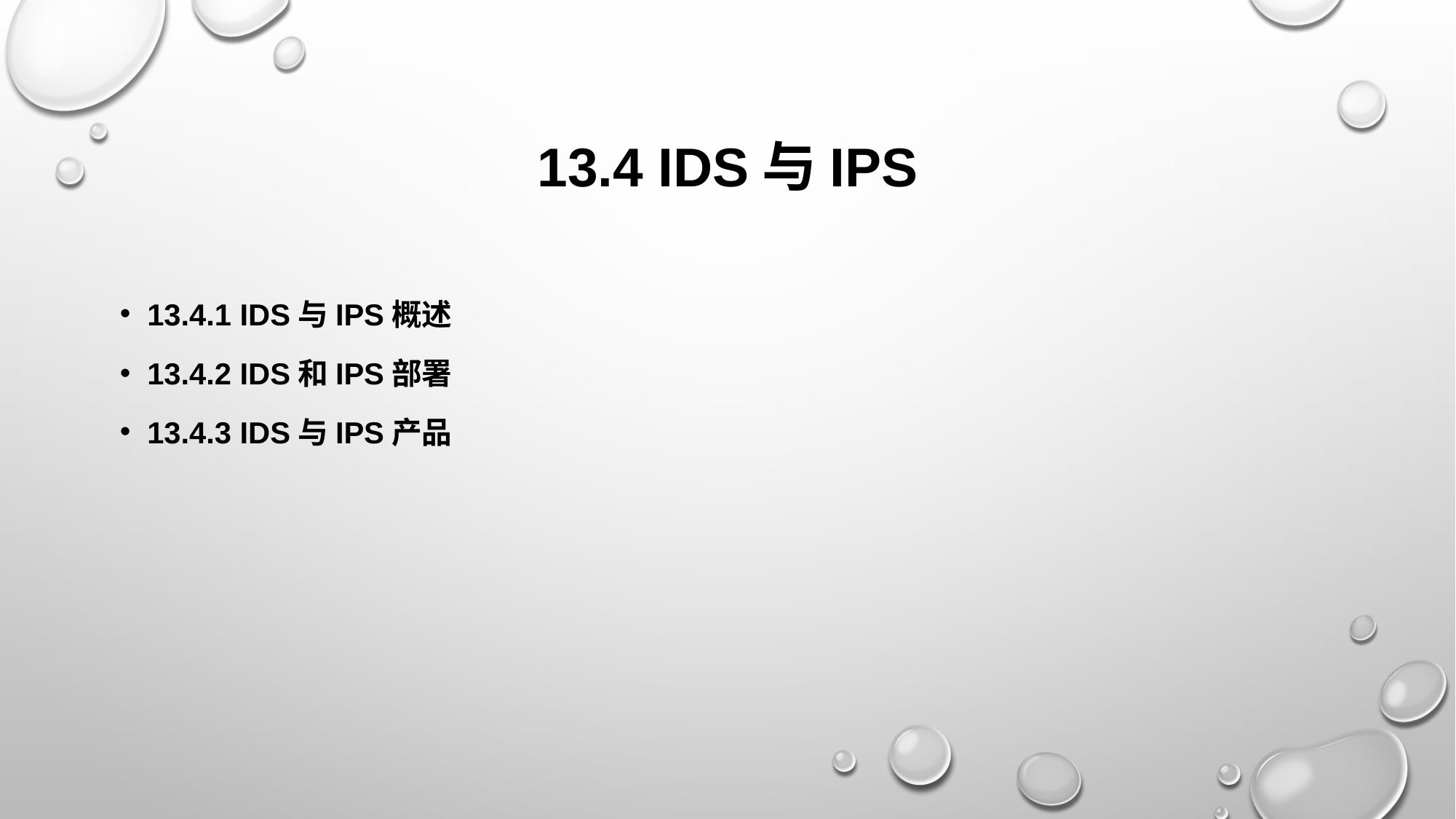

# 13.4 IDS与IPS
13.4.1 IDS与IPS概述
13.4.2 IDS和IPS部署
13.4.3 IDS与IPS产品